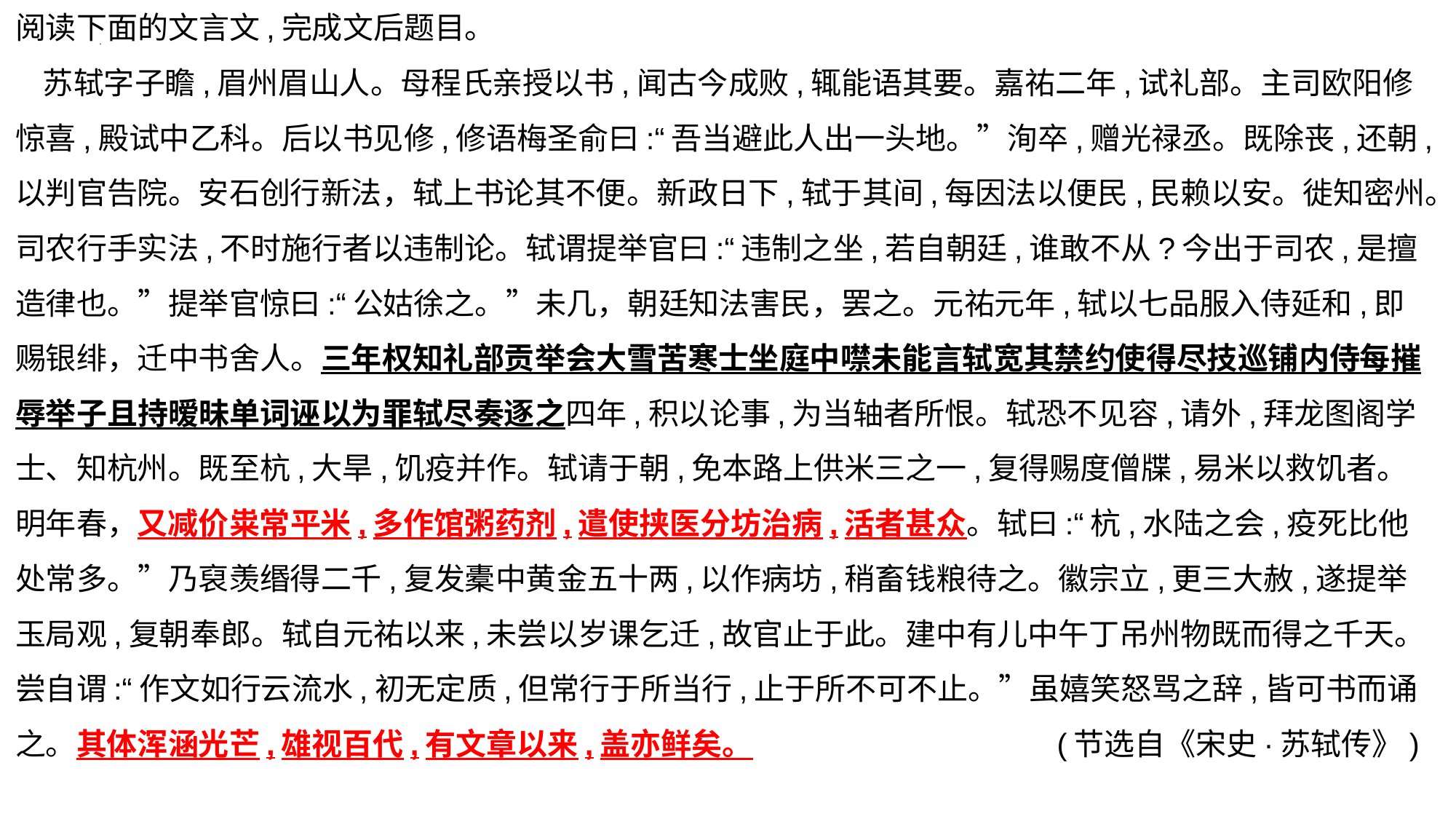

# 阅读下面的文言文,完成文后题目。 苏轼字子瞻,眉州眉山人。母程氏亲授以书,闻古今成败,辄能语其要。嘉祐二年,试礼部。主司欧阳修惊喜,殿试中乙科。后以书见修,修语梅圣俞曰:“吾当避此人出一头地。”洵卒,赠光禄丞。既除丧,还朝,以判官告院。安石创行新法，轼上书论其不便。新政日下,轼于其间,每因法以便民,民赖以安。徙知密州。司农行手实法,不时施行者以违制论。轼谓提举官曰:“违制之坐,若自朝廷,谁敢不从?今出于司农,是擅造律也。”提举官惊曰:“公姑徐之。”未几，朝廷知法害民，罢之。元祐元年,轼以七品服入侍延和,即赐银绯，迁中书舍人。三年权知礼部贡举会大雪苦寒士坐庭中噤未能言轼宽其禁约使得尽技巡铺内侍每摧辱举子且持暧昧单词诬以为罪轼尽奏逐之四年,积以论事,为当轴者所恨。轼恐不见容,请外,拜龙图阁学士、知杭州。既至杭,大旱,饥疫并作。轼请于朝,免本路上供米三之一,复得赐度僧牒,易米以救饥者。明年春，又减价粜常平米,多作馆粥药剂,遣使挟医分坊治病,活者甚众。轼曰:“杭,水陆之会,疫死比他处常多。”乃裒羡缗得二千,复发橐中黄金五十两,以作病坊,稍畜钱粮待之。徽宗立,更三大赦,遂提举玉局观,复朝奉郎。轼自元祐以来,未尝以岁课乞迁,故官止于此。建中有儿中午丁吊州物既而得之千天。尝自谓:“作文如行云流水,初无定质,但常行于所当行,止于所不可不止。”虽嬉笑怒骂之辞,皆可书而诵之。其体浑涵光芒,雄视百代,有文章以来,盖亦鲜矣。                                           (节选自《宋史·苏轼传》)